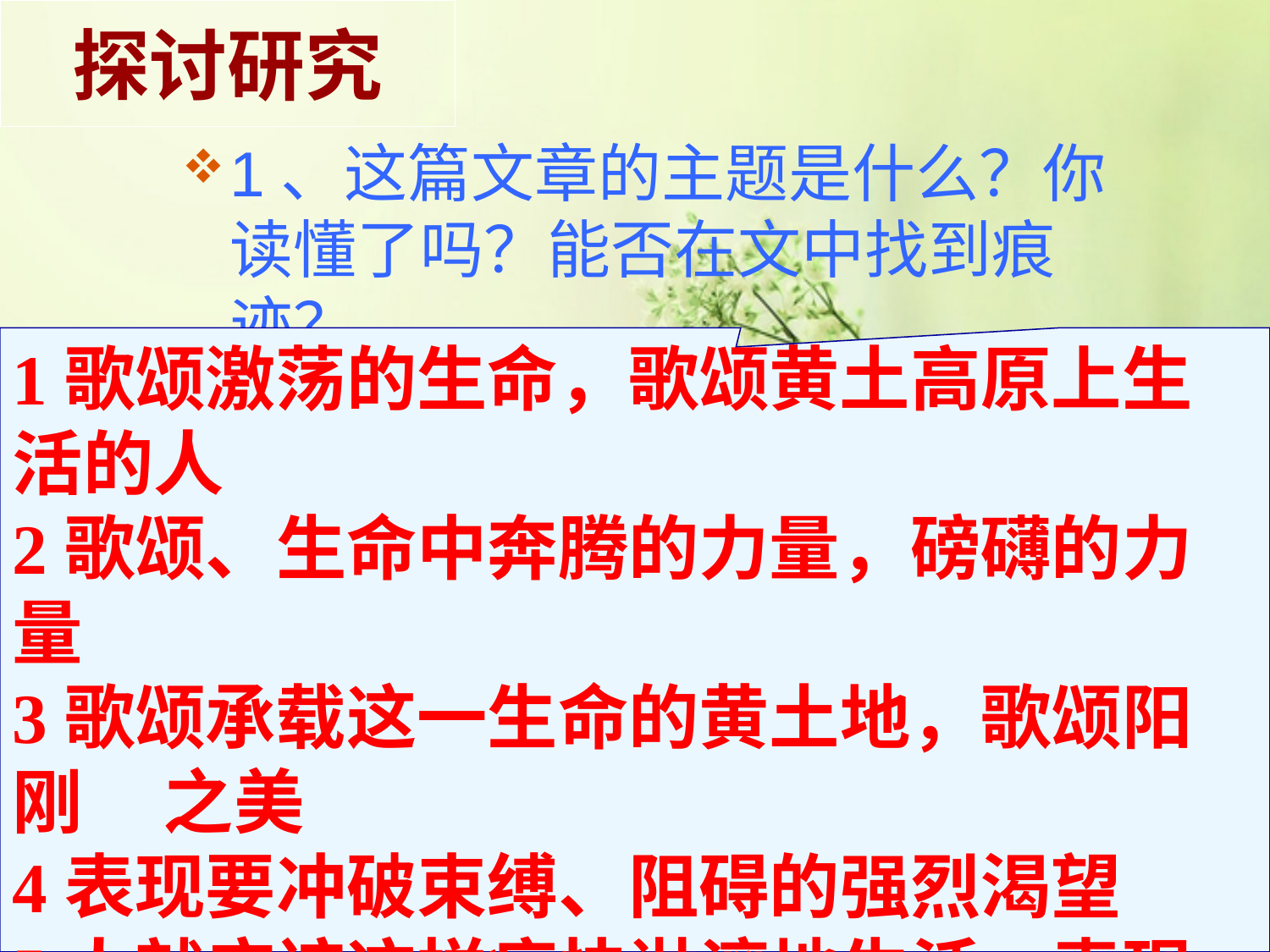

# 探讨研究
1、这篇文章的主题是什么？你读懂了吗？能否在文中找到痕迹？

1歌颂激荡的生命，歌颂黄土高原上生活的人
2歌颂、生命中奔腾的力量，磅礴的力量
3歌颂承载这一生命的黄土地，歌颂阳刚     之美
4表现要冲破束缚、阻碍的强烈渴望
5人就应该这样痛快淋漓地生活、表现